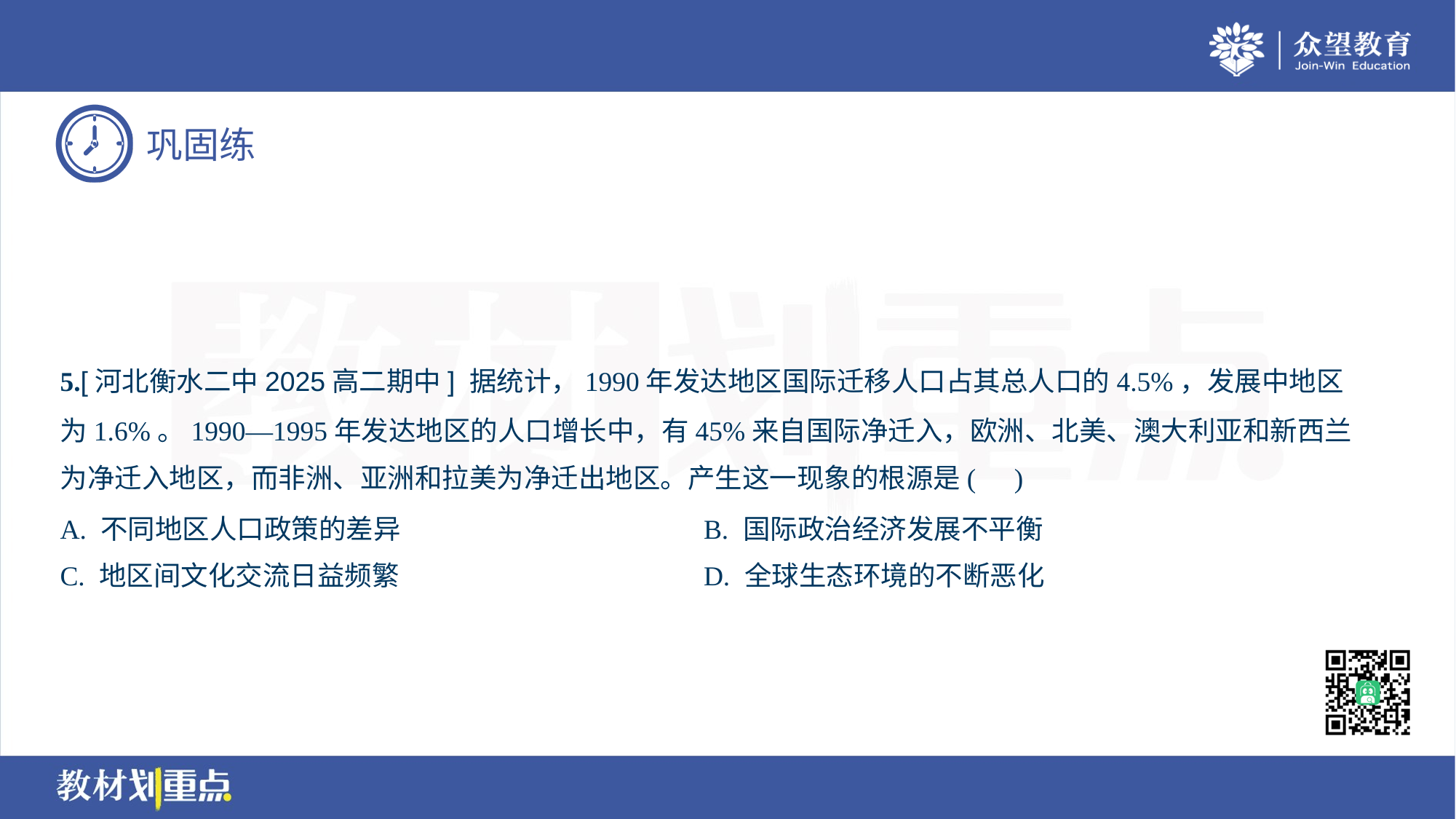

5.[河北衡水二中2025高二期中] 据统计，1990年发达地区国际迁移人口占其总人口的4.5%，发展中地区
为1.6%。1990—1995年发达地区的人口增长中，有45%来自国际净迁入，欧洲、北美、澳大利亚和新西兰
为净迁入地区，而非洲、亚洲和拉美为净迁出地区。产生这一现象的根源是(     )
A. 不同地区人口政策的差异	B. 国际政治经济发展不平衡
C. 地区间文化交流日益频繁	D. 全球生态环境的不断恶化